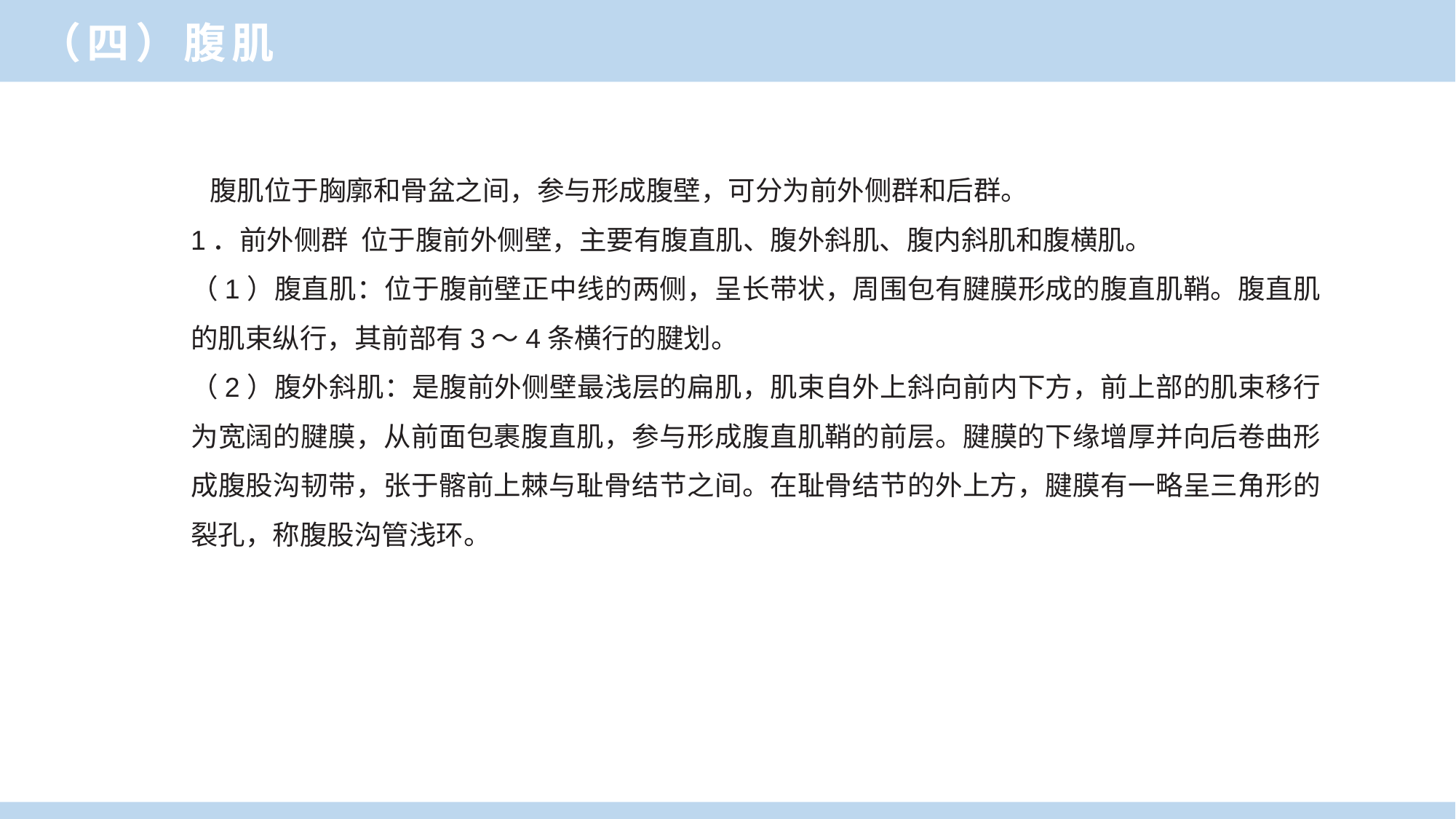

（四）腹肌

  腹肌位于胸廓和骨盆之间，参与形成腹壁，可分为前外侧群和后群。
1．前外侧群  位于腹前外侧壁，主要有腹直肌、腹外斜肌、腹内斜肌和腹横肌。
（1）腹直肌：位于腹前壁正中线的两侧，呈长带状，周围包有腱膜形成的腹直肌鞘。腹直肌的肌束纵行，其前部有3～4条横行的腱划。
（2）腹外斜肌：是腹前外侧壁最浅层的扁肌，肌束自外上斜向前内下方，前上部的肌束移行为宽阔的腱膜，从前面包裹腹直肌，参与形成腹直肌鞘的前层。腱膜的下缘增厚并向后卷曲形成腹股沟韧带，张于髂前上棘与耻骨结节之间。在耻骨结节的外上方，腱膜有一略呈三角形的裂孔，称腹股沟管浅环。